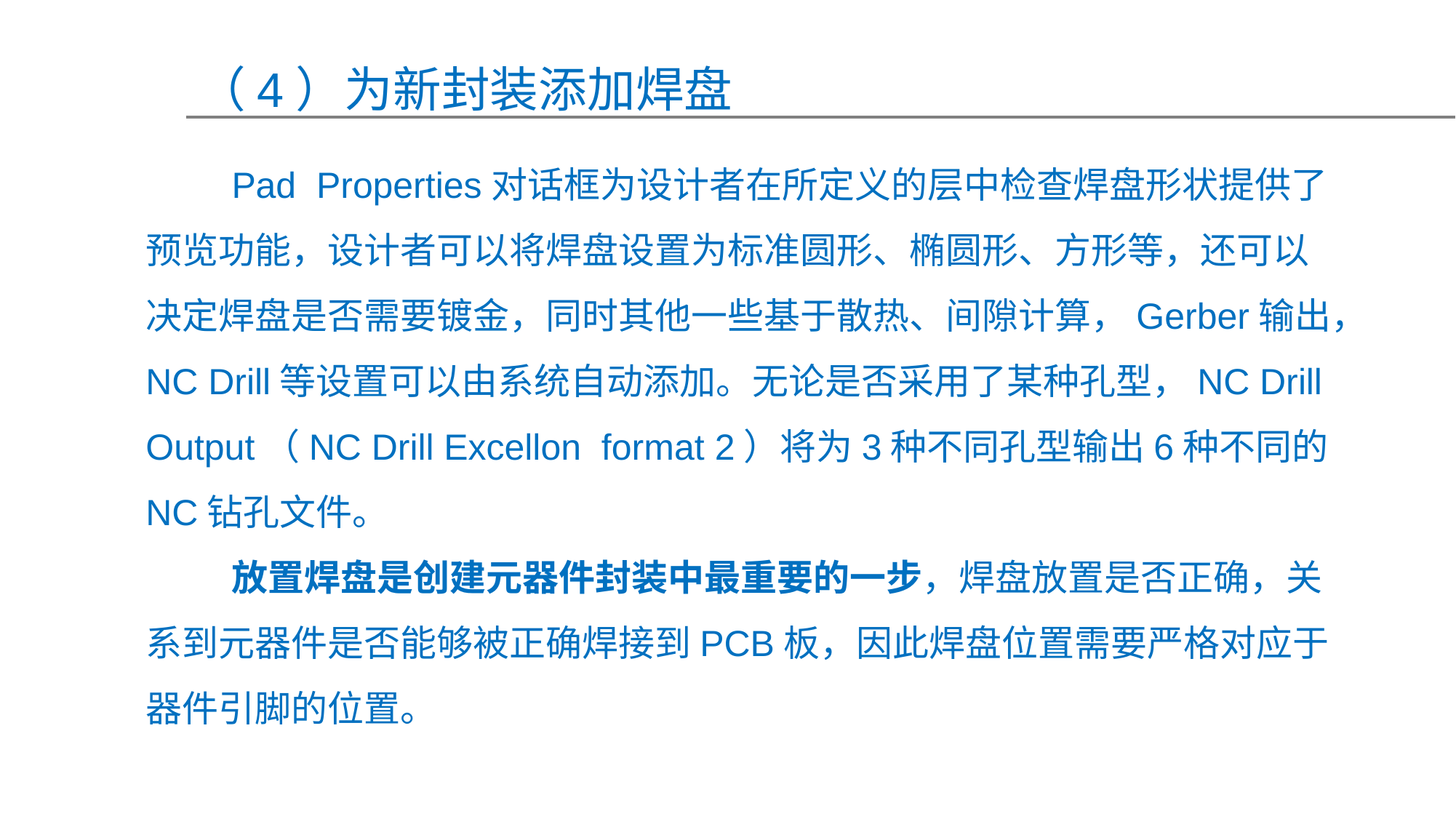

（4）为新封装添加焊盘
Pad  Properties对话框为设计者在所定义的层中检查焊盘形状提供了预览功能，设计者可以将焊盘设置为标准圆形、椭圆形、方形等，还可以决定焊盘是否需要镀金，同时其他一些基于散热、间隙计算，Gerber输出，NC Drill等设置可以由系统自动添加。无论是否采用了某种孔型，NC Drill Output（NC Drill Excellon  format 2）将为3种不同孔型输出6种不同的NC钻孔文件。
放置焊盘是创建元器件封装中最重要的一步，焊盘放置是否正确，关系到元器件是否能够被正确焊接到PCB板，因此焊盘位置需要严格对应于器件引脚的位置。